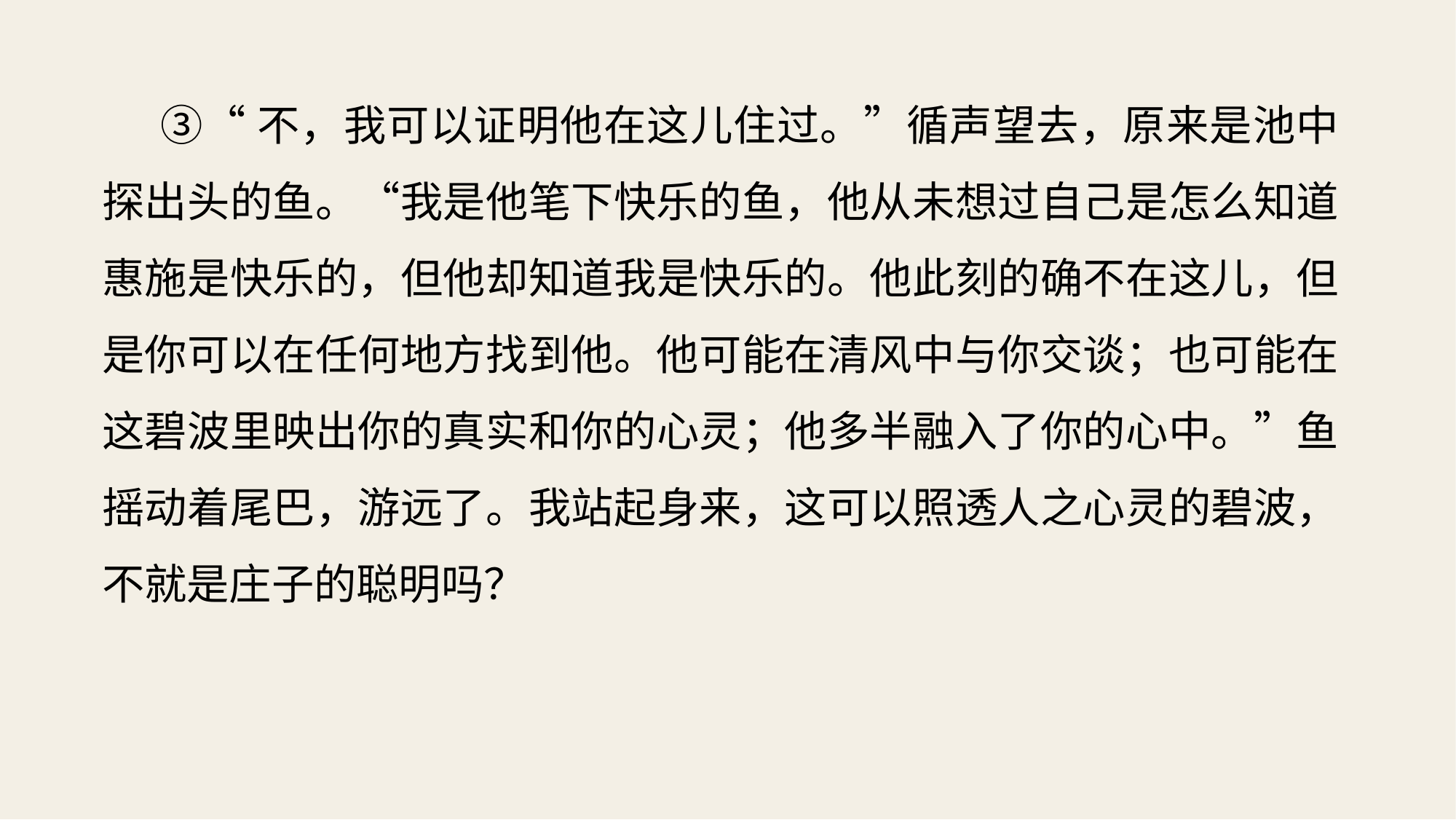

③“不，我可以证明他在这儿住过。”循声望去，原来是池中探出头的鱼。“我是他笔下快乐的鱼，他从未想过自己是怎么知道惠施是快乐的，但他却知道我是快乐的。他此刻的确不在这儿，但是你可以在任何地方找到他。他可能在清风中与你交谈；也可能在这碧波里映出你的真实和你的心灵；他多半融入了你的心中。”鱼摇动着尾巴，游远了。我站起身来，这可以照透人之心灵的碧波，不就是庄子的聪明吗？